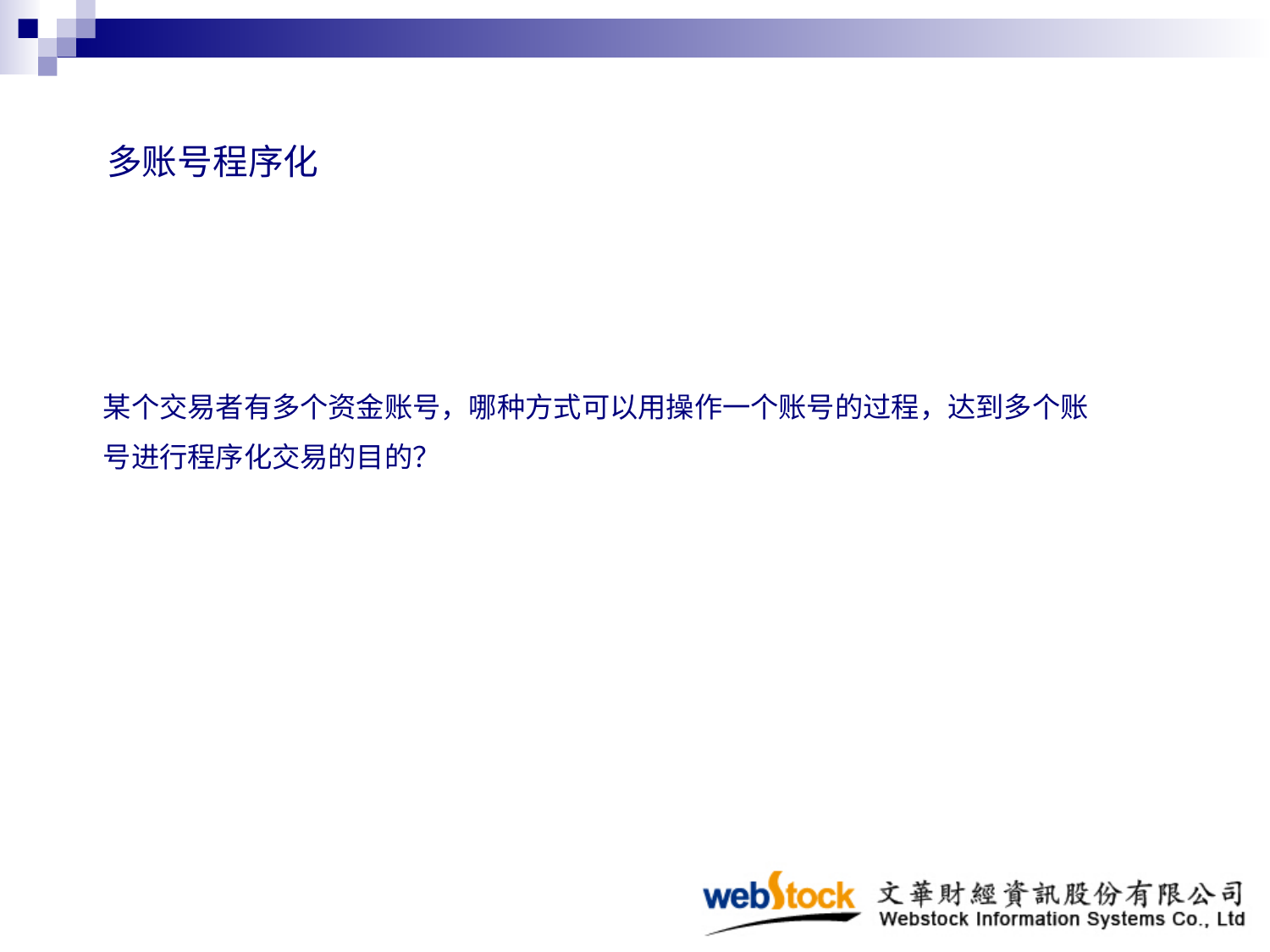

# 多账号程序化

某个交易者有多个资金账号，哪种方式可以用操作一个账号的过程，达到多个账号进行程序化交易的目的？